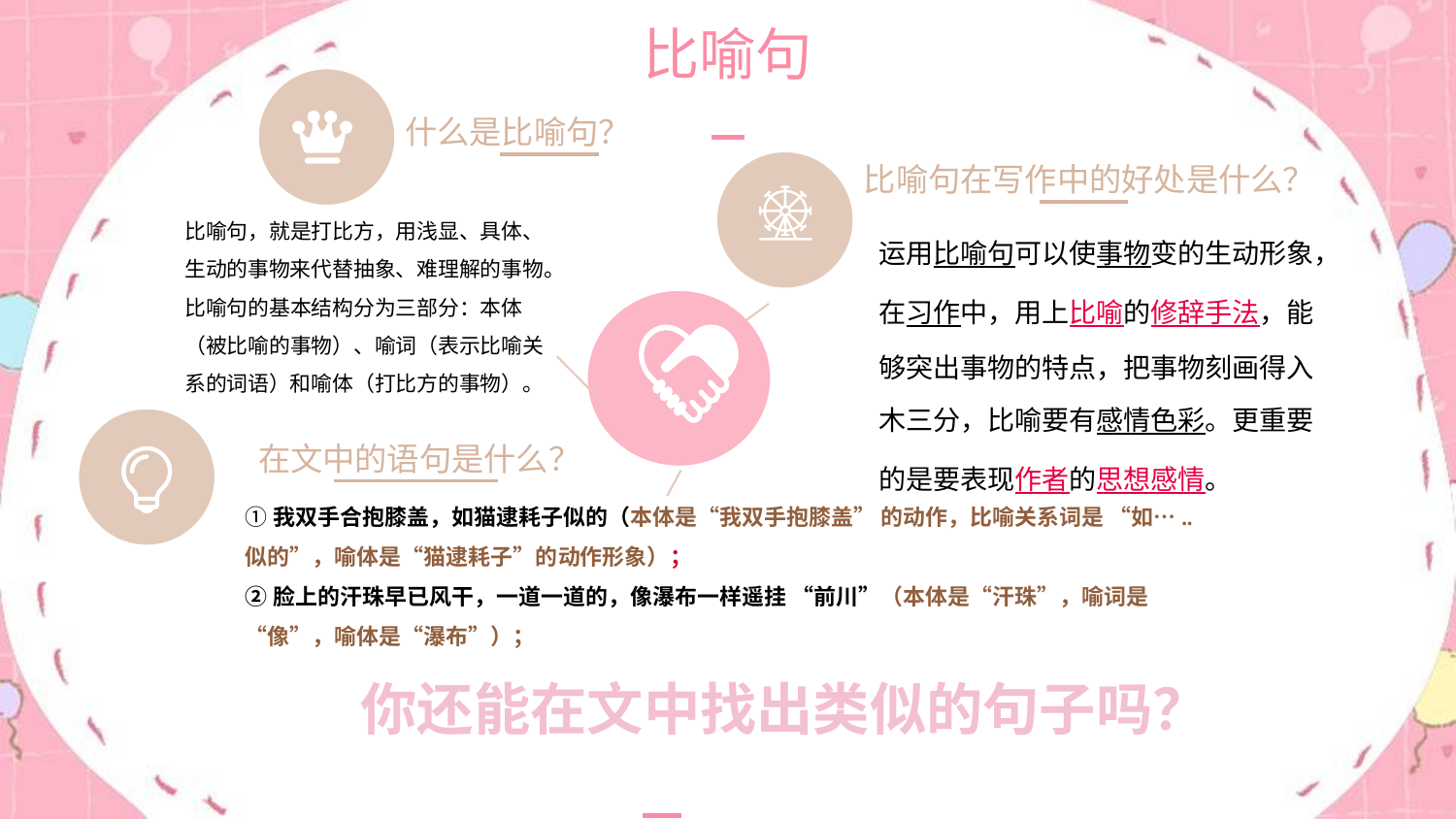

比喻句

什么是比喻句？

比喻句在写作中的好处是什么？

比喻句，就是打比方，用浅显、具体、生动的事物来代替抽象、难理解的事物。比喻句的基本结构分为三部分：本体（被比喻的事物）、喻词（表示比喻关系的词语）和喻体（打比方的事物）。
运用比喻句可以使事物变的生动形象，在习作中，用上比喻的修辞手法，能够突出事物的特点，把事物刻画得入木三分，比喻要有感情色彩。更重要的是要表现作者的思想感情。

在文中的语句是什么？

①我双手合抱膝盖，如猫逮耗子似的（本体是“我双手抱膝盖” 的动作，比喻关系词是 “如…..似的”，喻体是“猫逮耗子”的动作形象）；
②脸上的汗珠早已风干，一道一道的，像瀑布一样遥挂 “前川”（本体是“汗珠”，喻词是“像”，喻体是“瀑布”）；
你还能在文中找出类似的句子吗？